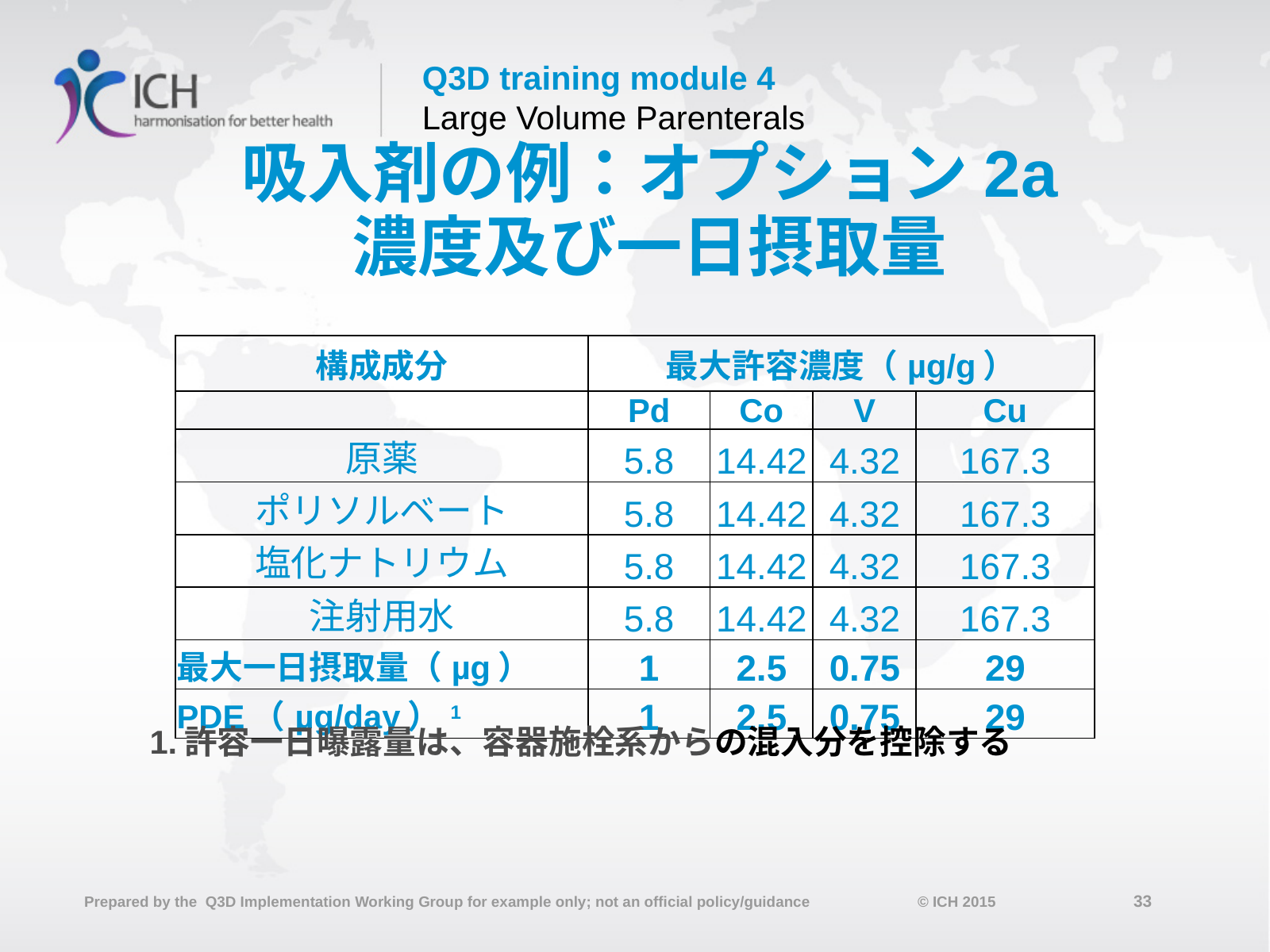

# 吸入剤の例：オプション2a 濃度及び一日摂取量
| 構成成分 | 最大許容濃度（µg/g） |  |  |  |
| --- | --- | --- | --- | --- |
|  | Pd | Co | V | Cu |
| 原薬 | 5.8 | 14.42 | 4.32 | 167.3 |
| ポリソルベート | 5.8 | 14.42 | 4.32 | 167.3 |
| 塩化ナトリウム | 5.8 | 14.42 | 4.32 | 167.3 |
| 注射用水 | 5.8 | 14.42 | 4.32 | 167.3 |
| 最大一日摂取量（µg） | 1 | 2.5 | 0.75 | 29 |
| PDE（µg/day）1 | 1 | 2.5 | 0.75 | 29 |
1.	許容一日曝露量は、容器施栓系からの混入分を控除する